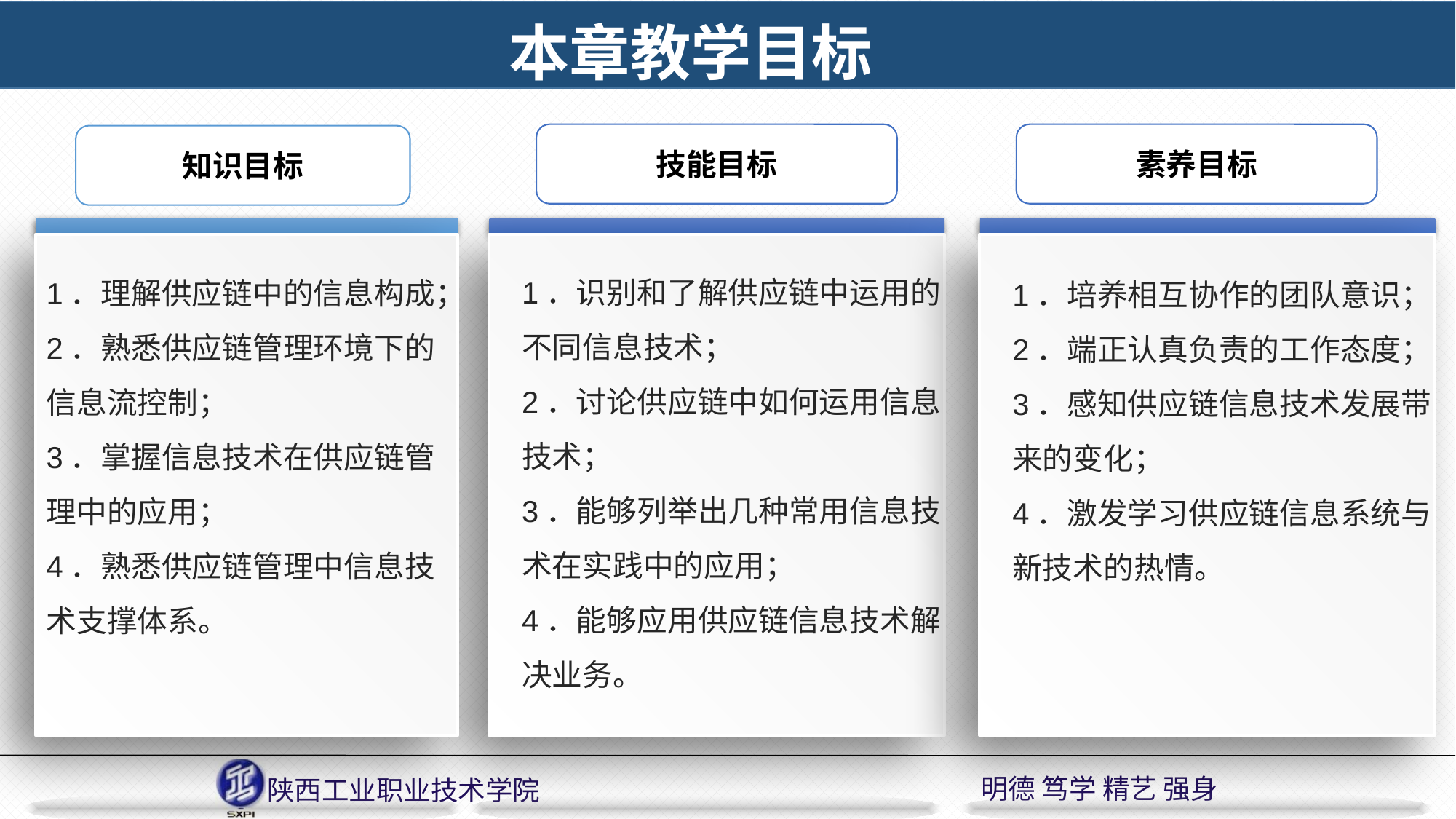

本章教学目标
技能目标

1．识别和了解供应链中运用的不同信息技术；
2．讨论供应链中如何运用信息技术；
3．能够列举出几种常用信息技术在实践中的应用；
4．能够应用供应链信息技术解决业务。

素养目标

1．培养相互协作的团队意识；
2．端正认真负责的工作态度；
3．感知供应链信息技术发展带来的变化；
4．激发学习供应链信息系统与新技术的热情。

知识目标

1．理解供应链中的信息构成；
2．熟悉供应链管理环境下的信息流控制；
3．掌握信息技术在供应链管理中的应用；
4．熟悉供应链管理中信息技术支撑体系。